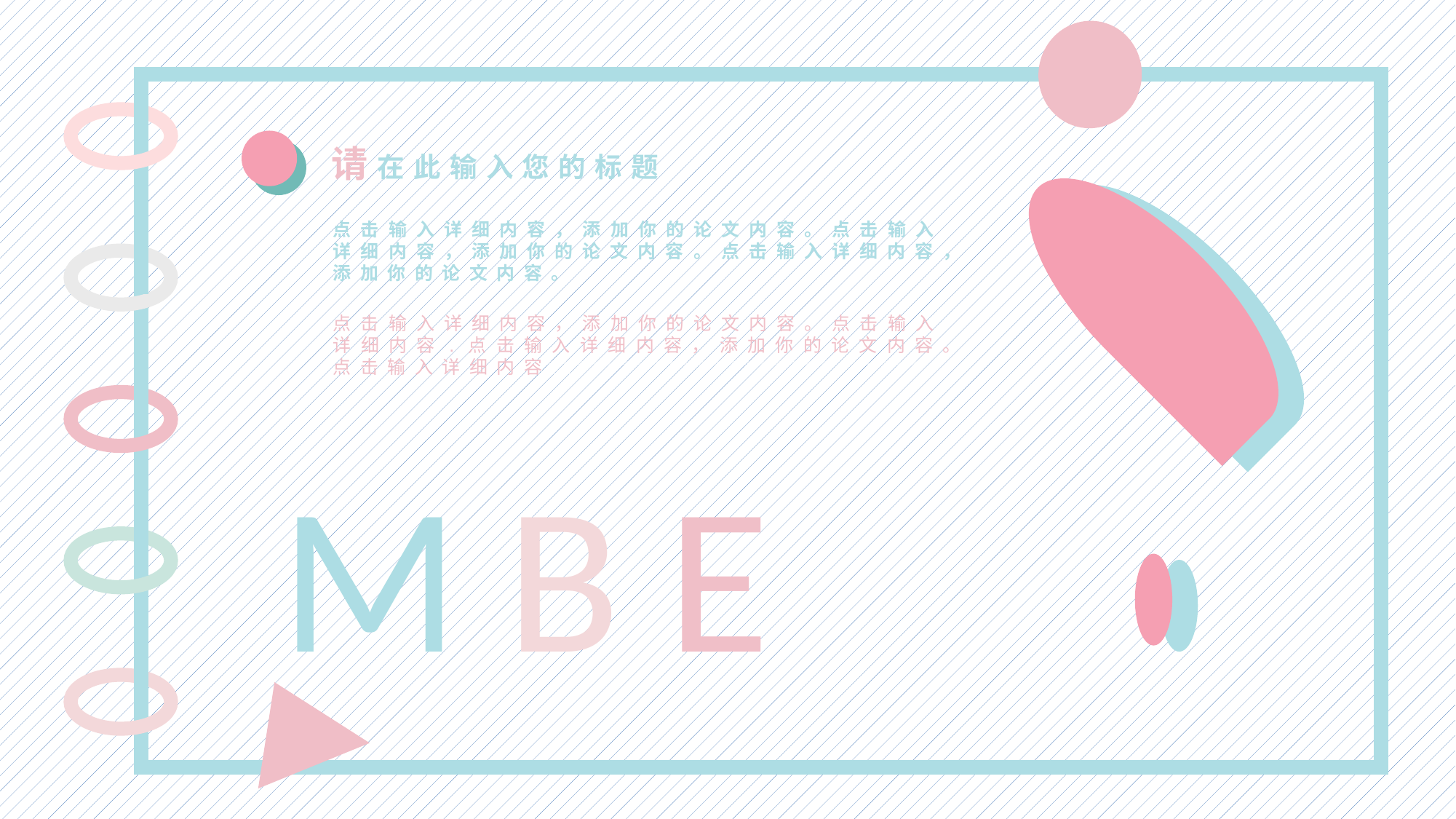

请在此输入您的标题
点击输入详细内容，添加你的论文内容。点击输入详细内容，添加你的论文内容。点击输入详细内容，添加你的论文内容。

点击输入详细内容，添加你的论文内容。点击输入详细内容.点击输入详细内容，添加你的论文内容。点击输入详细内容

M B E